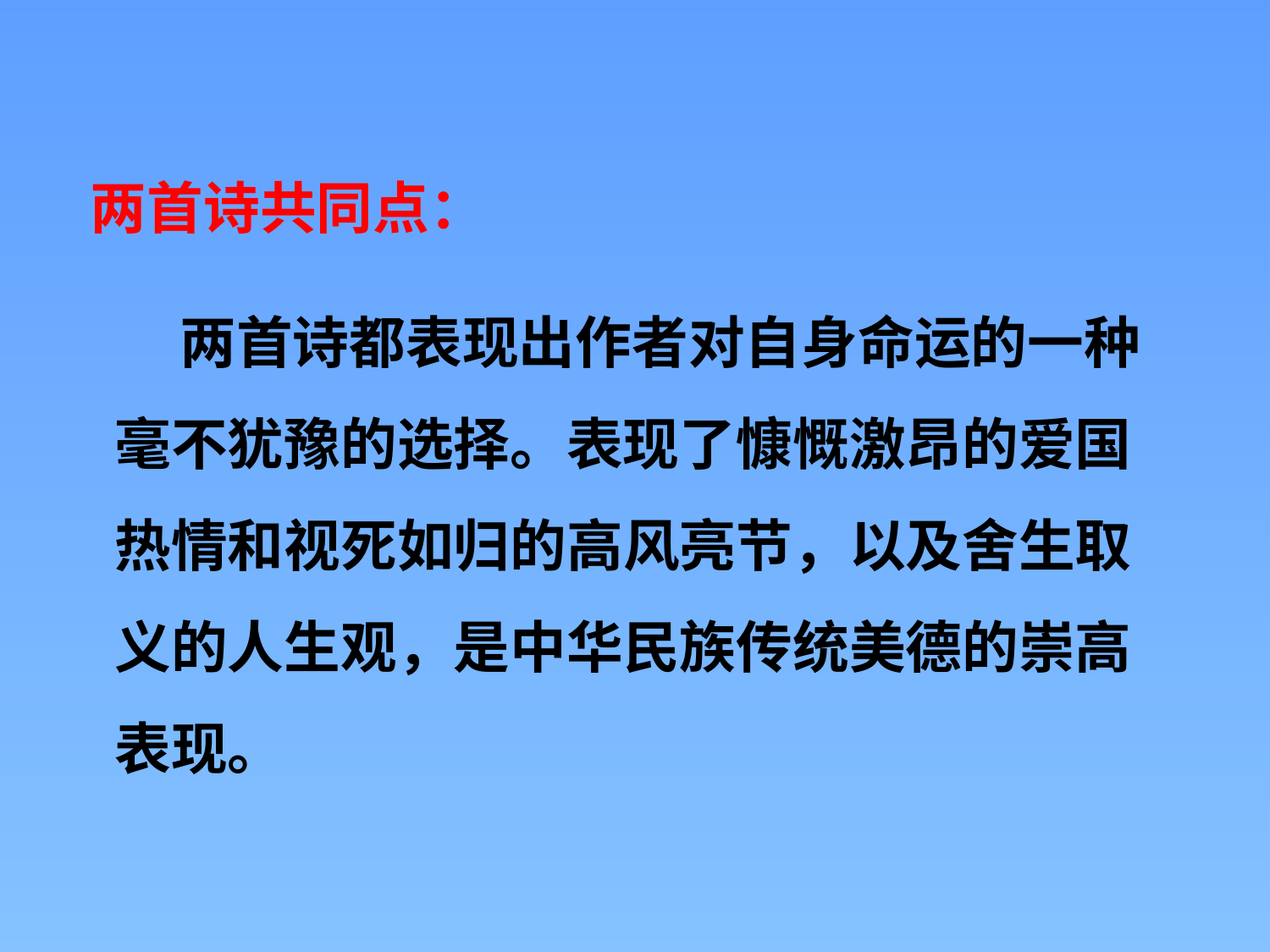

两首诗共同点：
    两首诗都表现出作者对自身命运的一种毫不犹豫的选择。表现了慷慨激昂的爱国热情和视死如归的高风亮节，以及舍生取义的人生观，是中华民族传统美德的崇高表现。